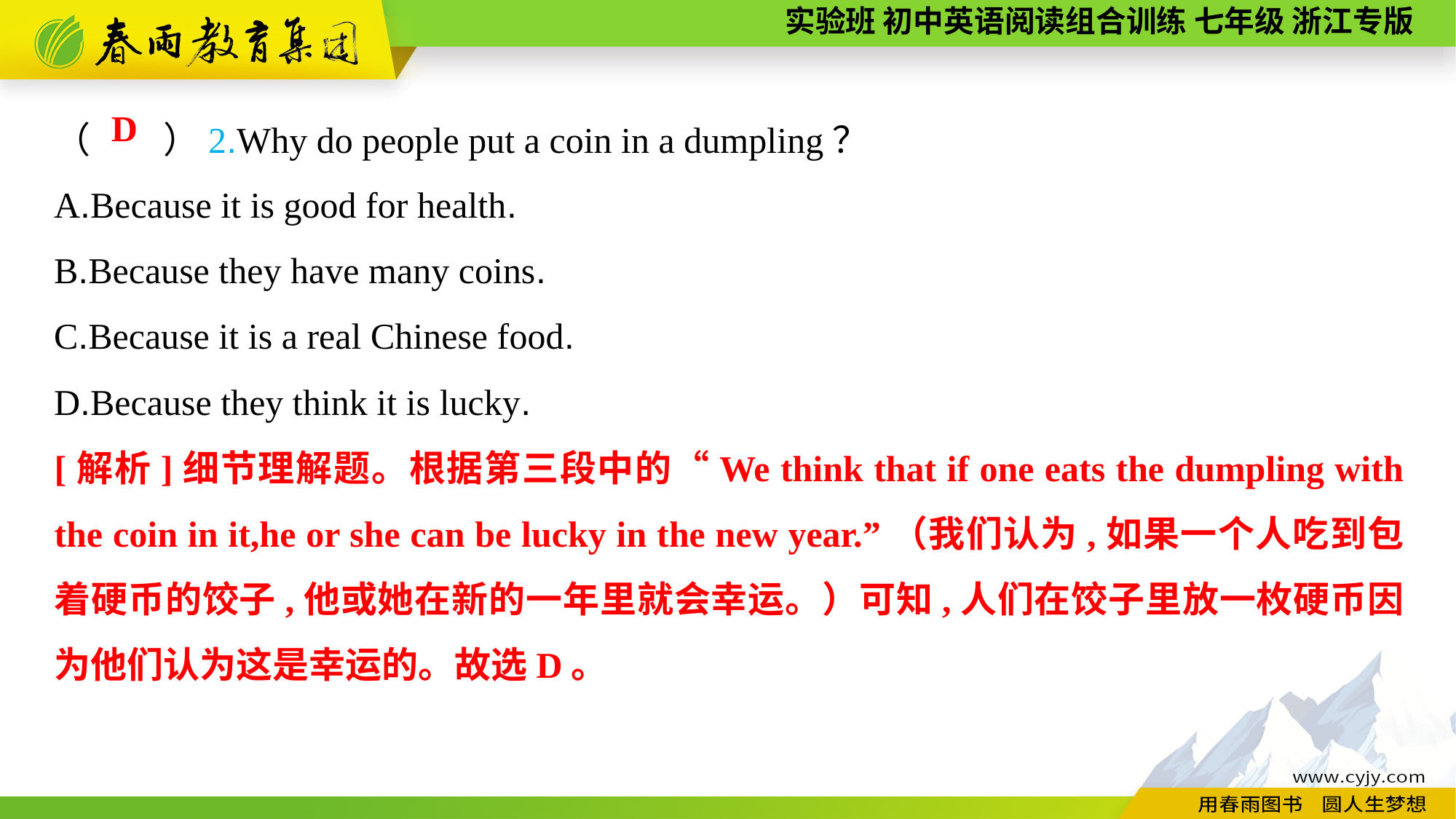

（　　）2.Why do people put a coin in a dumpling？
A.Because it is good for health.
B.Because they have many coins.
C.Because it is a real Chinese food.
D.Because they think it is lucky.
D
[解析]细节理解题。根据第三段中的“We think that if one eats the dumpling with the coin in it,he or she can be lucky in the new year.”（我们认为,如果一个人吃到包着硬币的饺子,他或她在新的一年里就会幸运。）可知,人们在饺子里放一枚硬币因为他们认为这是幸运的。故选D。